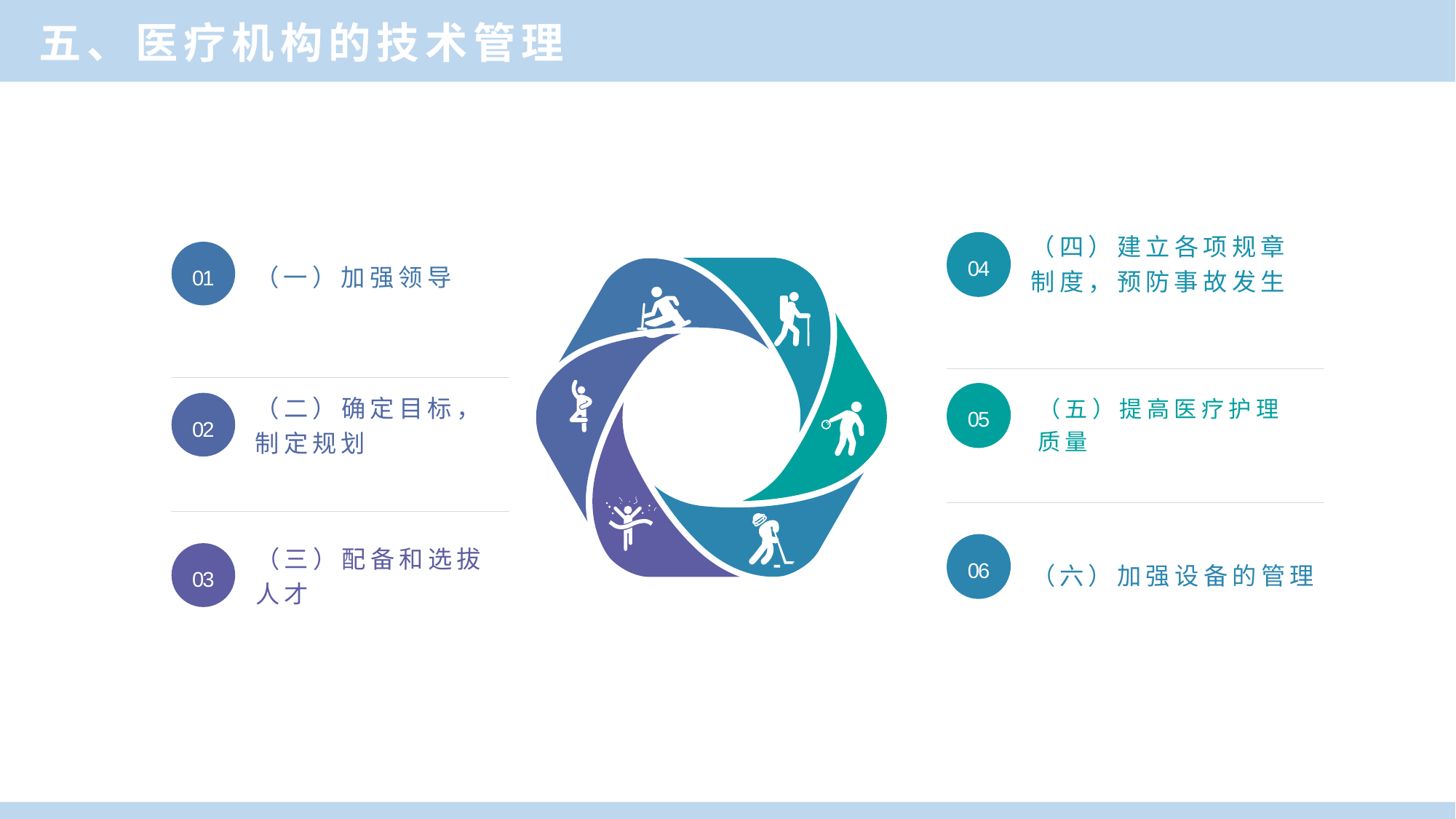

五、医疗机构的技术管理
（四）建立各项规章制度，预防事故发生
04
04
01
（一）加强领导

05
05
（二）确定目标，制定规划
02
（五）提高医疗护理质量

06
（六）加强设备的管理
06
03
（三）配备和选拔人才